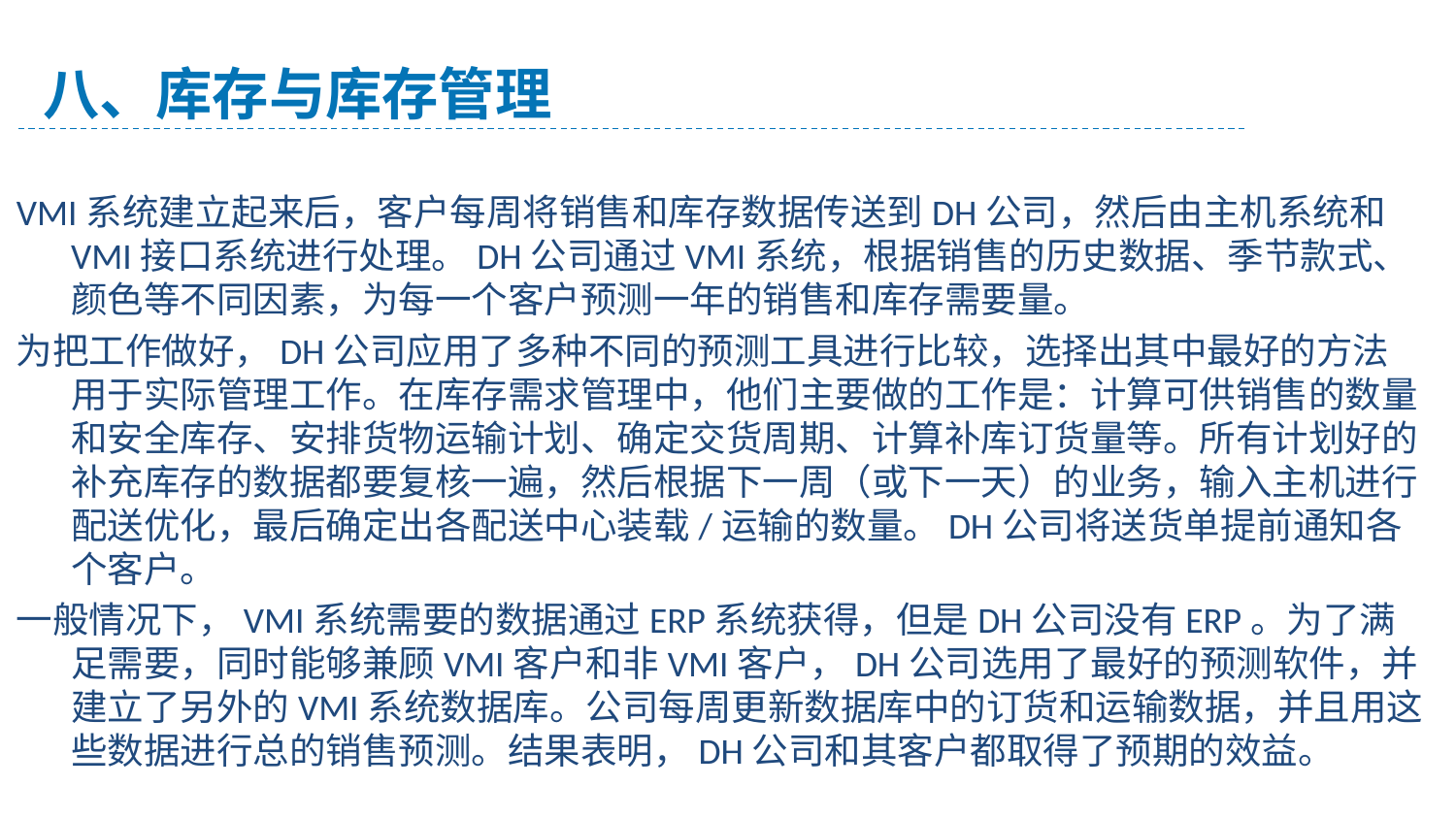

八、库存与库存管理
VMI系统建立起来后，客户每周将销售和库存数据传送到DH公司，然后由主机系统和VMI接口系统进行处理。DH公司通过VMI系统，根据销售的历史数据、季节款式、颜色等不同因素，为每一个客户预测一年的销售和库存需要量。
为把工作做好，DH公司应用了多种不同的预测工具进行比较，选择出其中最好的方法用于实际管理工作。在库存需求管理中，他们主要做的工作是：计算可供销售的数量和安全库存、安排货物运输计划、确定交货周期、计算补库订货量等。所有计划好的补充库存的数据都要复核一遍，然后根据下一周（或下一天）的业务，输入主机进行配送优化，最后确定出各配送中心装载/运输的数量。DH公司将送货单提前通知各个客户。
一般情况下，VMI系统需要的数据通过ERP系统获得，但是DH公司没有ERP。为了满足需要，同时能够兼顾VMI客户和非VMI客户，DH公司选用了最好的预测软件，并建立了另外的VMI系统数据库。公司每周更新数据库中的订货和运输数据，并且用这些数据进行总的销售预测。结果表明，DH公司和其客户都取得了预期的效益。